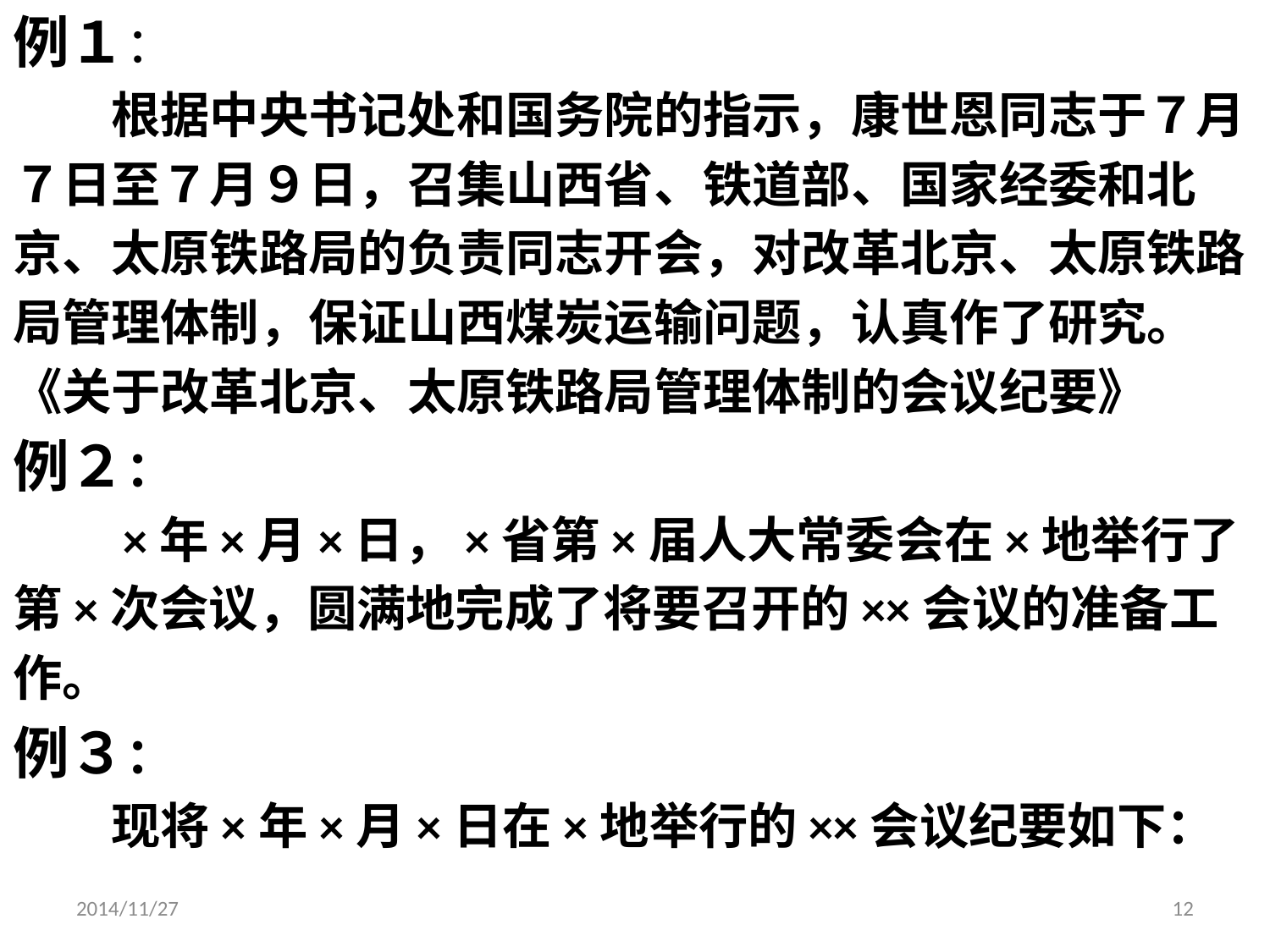

例１：
　　根据中央书记处和国务院的指示，康世恩同志于７月
７日至７月９日，召集山西省、铁道部、国家经委和北
京、太原铁路局的负责同志开会，对改革北京、太原铁路
局管理体制，保证山西煤炭运输问题，认真作了研究。
《关于改革北京、太原铁路局管理体制的会议纪要》
例２：
　　×年×月×日，×省第×届人大常委会在×地举行了
第×次会议，圆满地完成了将要召开的××会议的准备工
作。
例３：
　　现将×年×月×日在×地举行的××会议纪要如下：
2014/11/27
12